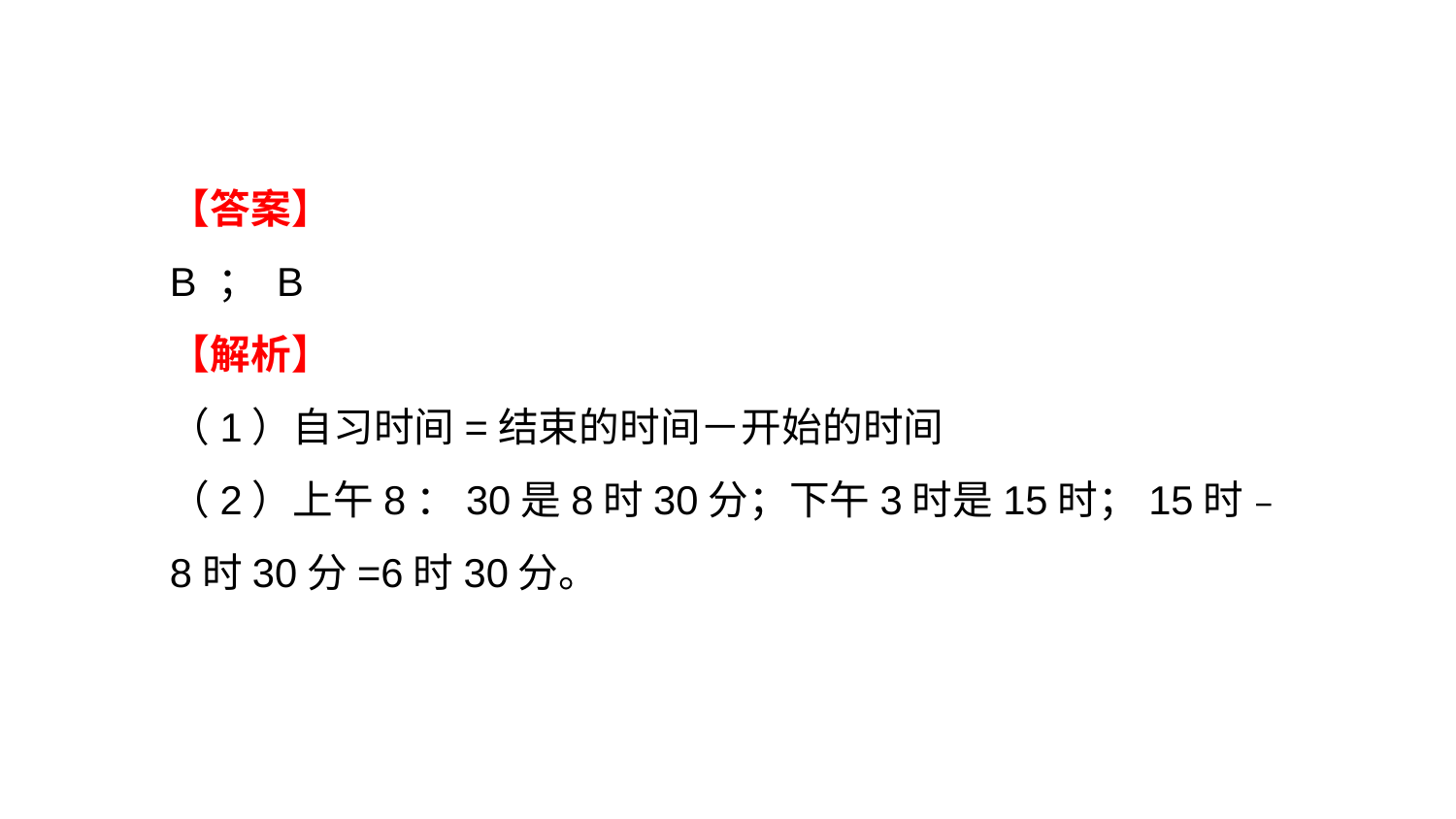

【答案】
B ； B
【解析】
（1）自习时间=结束的时间－开始的时间
（2）上午8：30是8时30分；下午3时是15时；15时﹣8时30分=6时30分。